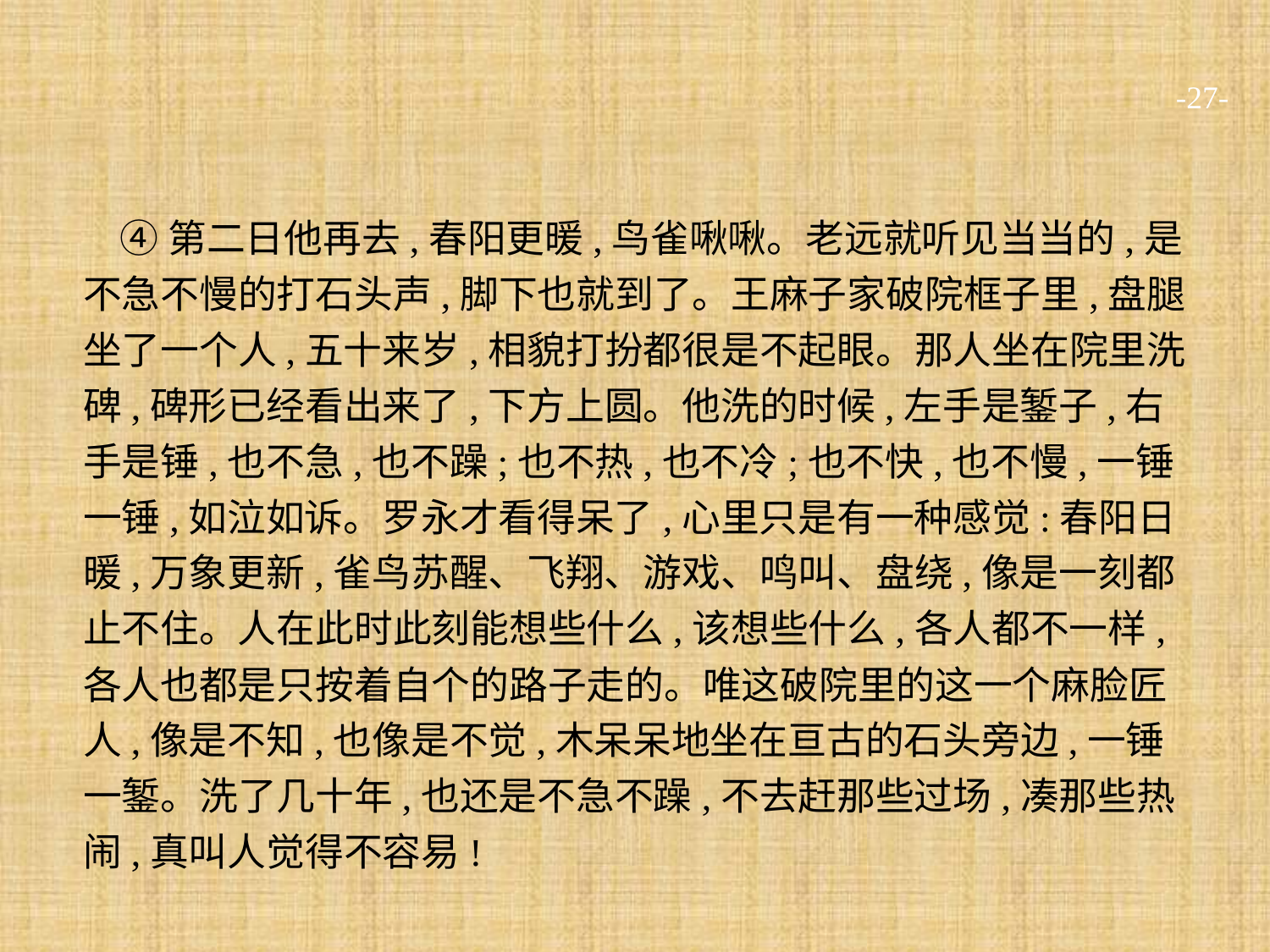

-27-
④第二日他再去,春阳更暖,鸟雀啾啾。老远就听见当当的,是不急不慢的打石头声,脚下也就到了。王麻子家破院框子里,盘腿坐了一个人,五十来岁,相貌打扮都很是不起眼。那人坐在院里洗碑,碑形已经看出来了,下方上圆。他洗的时候,左手是錾子,右手是锤,也不急,也不躁;也不热,也不冷;也不快,也不慢,一锤一锤,如泣如诉。罗永才看得呆了,心里只是有一种感觉:春阳日暖,万象更新,雀鸟苏醒、飞翔、游戏、鸣叫、盘绕,像是一刻都止不住。人在此时此刻能想些什么,该想些什么,各人都不一样,各人也都是只按着自个的路子走的。唯这破院里的这一个麻脸匠人,像是不知,也像是不觉,木呆呆地坐在亘古的石头旁边,一锤一錾。洗了几十年,也还是不急不躁,不去赶那些过场,凑那些热闹,真叫人觉得不容易!